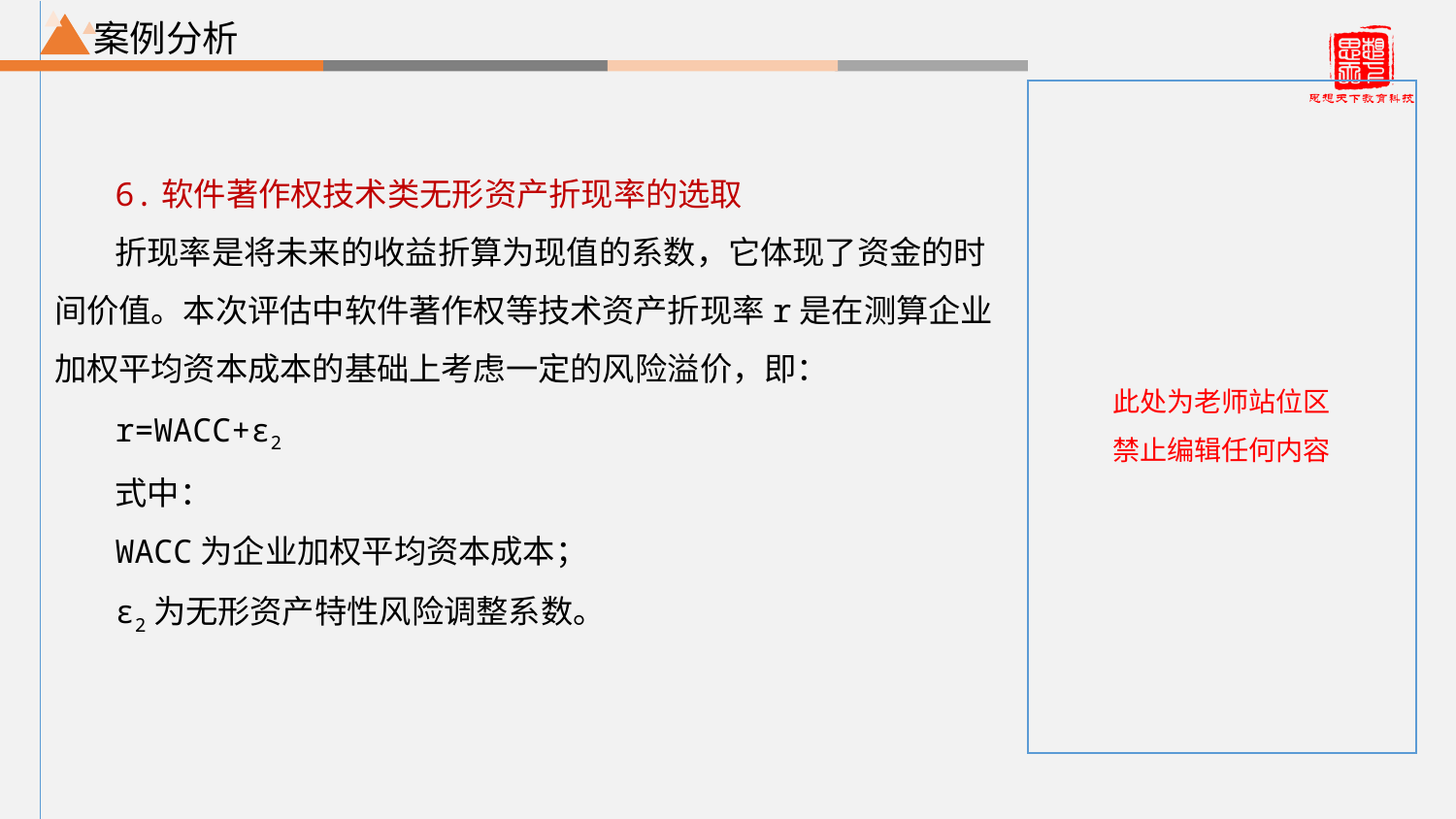

案例分析
6.软件著作权技术类无形资产折现率的选取
折现率是将未来的收益折算为现值的系数，它体现了资金的时间价值。本次评估中软件著作权等技术资产折现率r是在测算企业加权平均资本成本的基础上考虑一定的风险溢价，即：
r=WACC+ε2
式中：
WACC为企业加权平均资本成本；
ε2为无形资产特性风险调整系数。

58